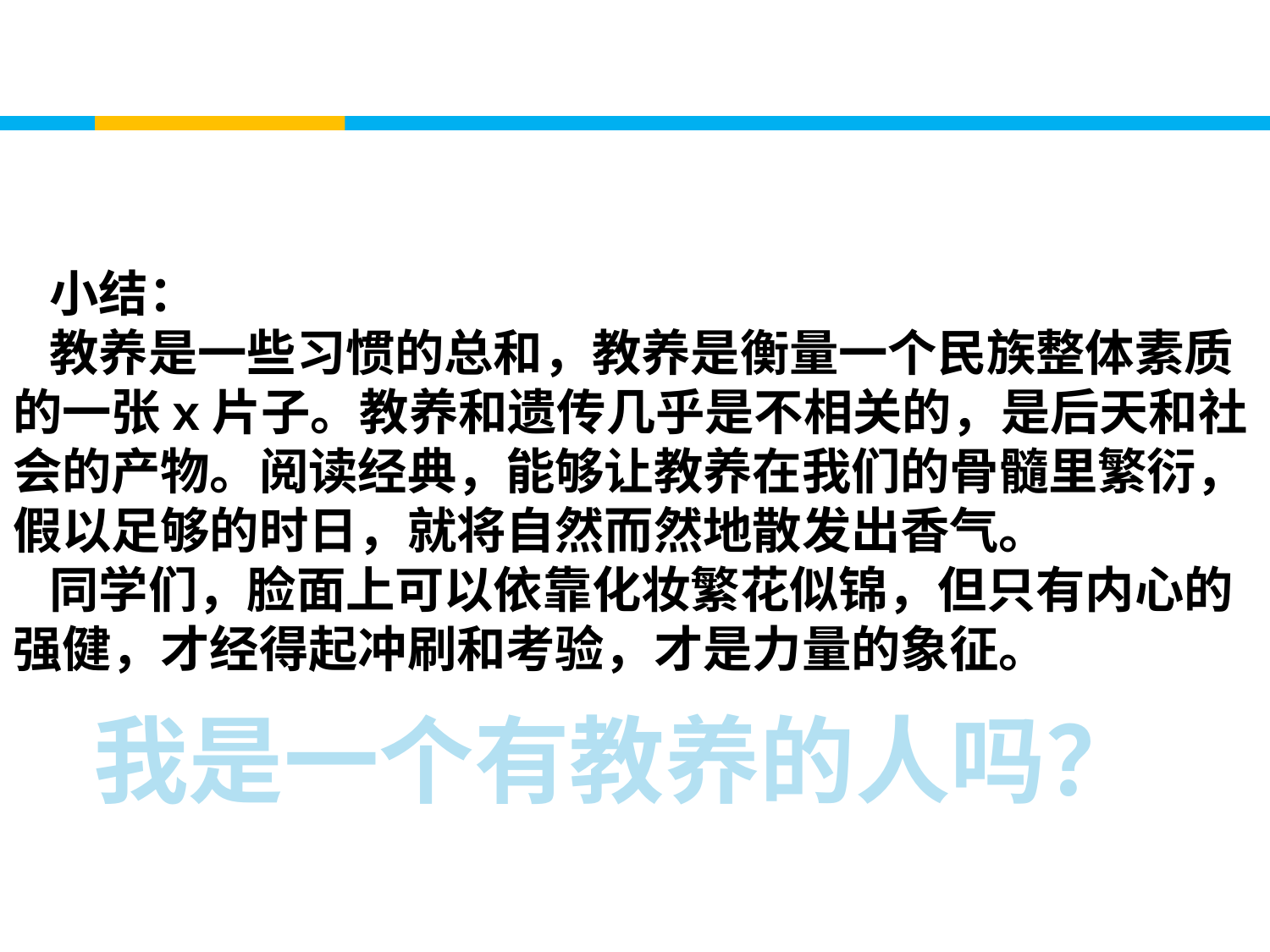

小结：
教养是一些习惯的总和，教养是衡量一个民族整体素质的一张x片子。教养和遗传几乎是不相关的，是后天和社会的产物。阅读经典，能够让教养在我们的骨髓里繁衍，假以足够的时日，就将自然而然地散发出香气。
同学们，脸面上可以依靠化妆繁花似锦，但只有内心的强健，才经得起冲刷和考验，才是力量的象征。

我是一个有教养的人吗？